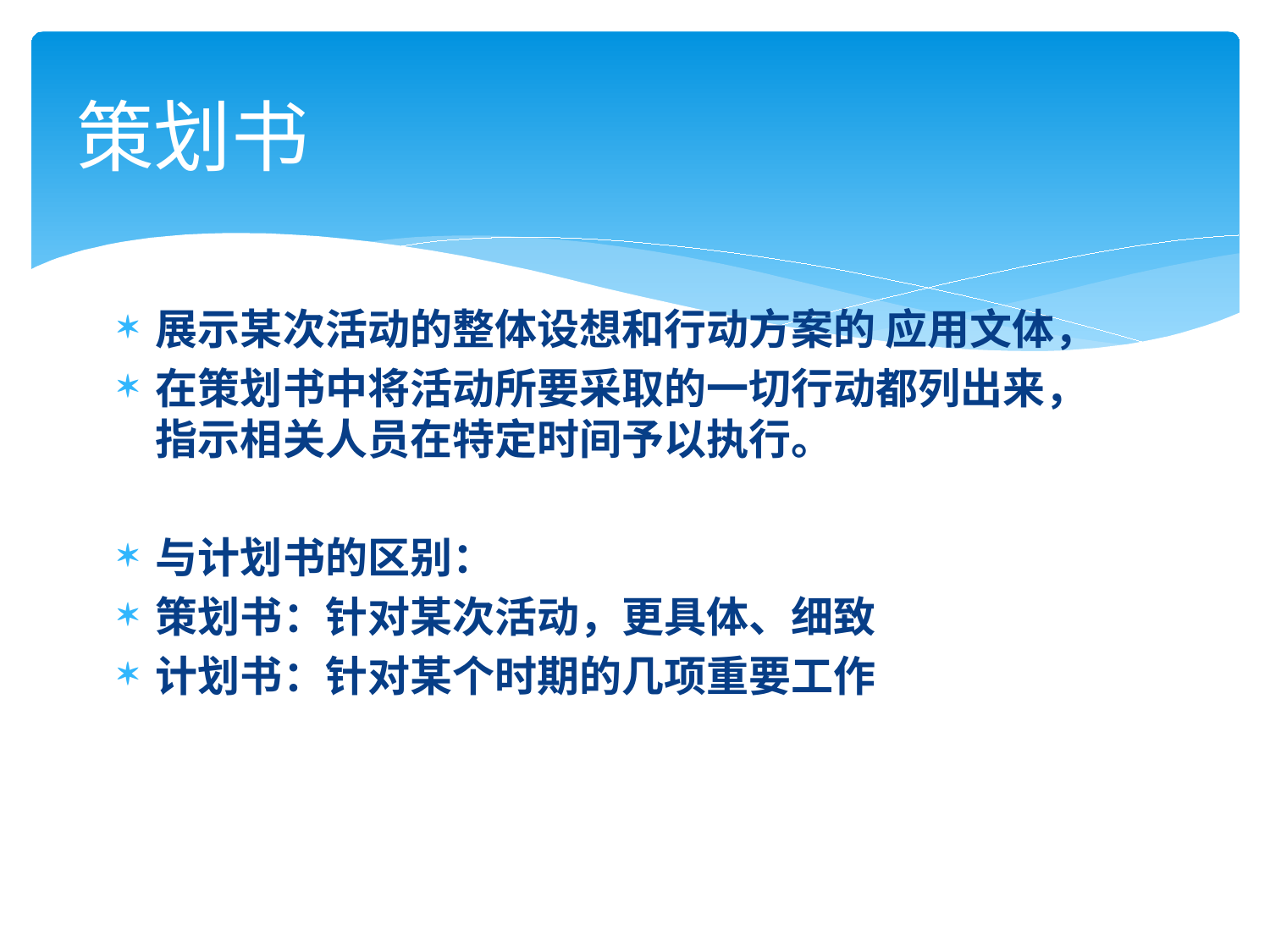

# 策划书
展示某次活动的整体设想和行动方案的 应用文体，
在策划书中将活动所要采取的一切行动都列出来，指示相关人员在特定时间予以执行。

与计划书的区别：
策划书：针对某次活动，更具体、细致
计划书：针对某个时期的几项重要工作